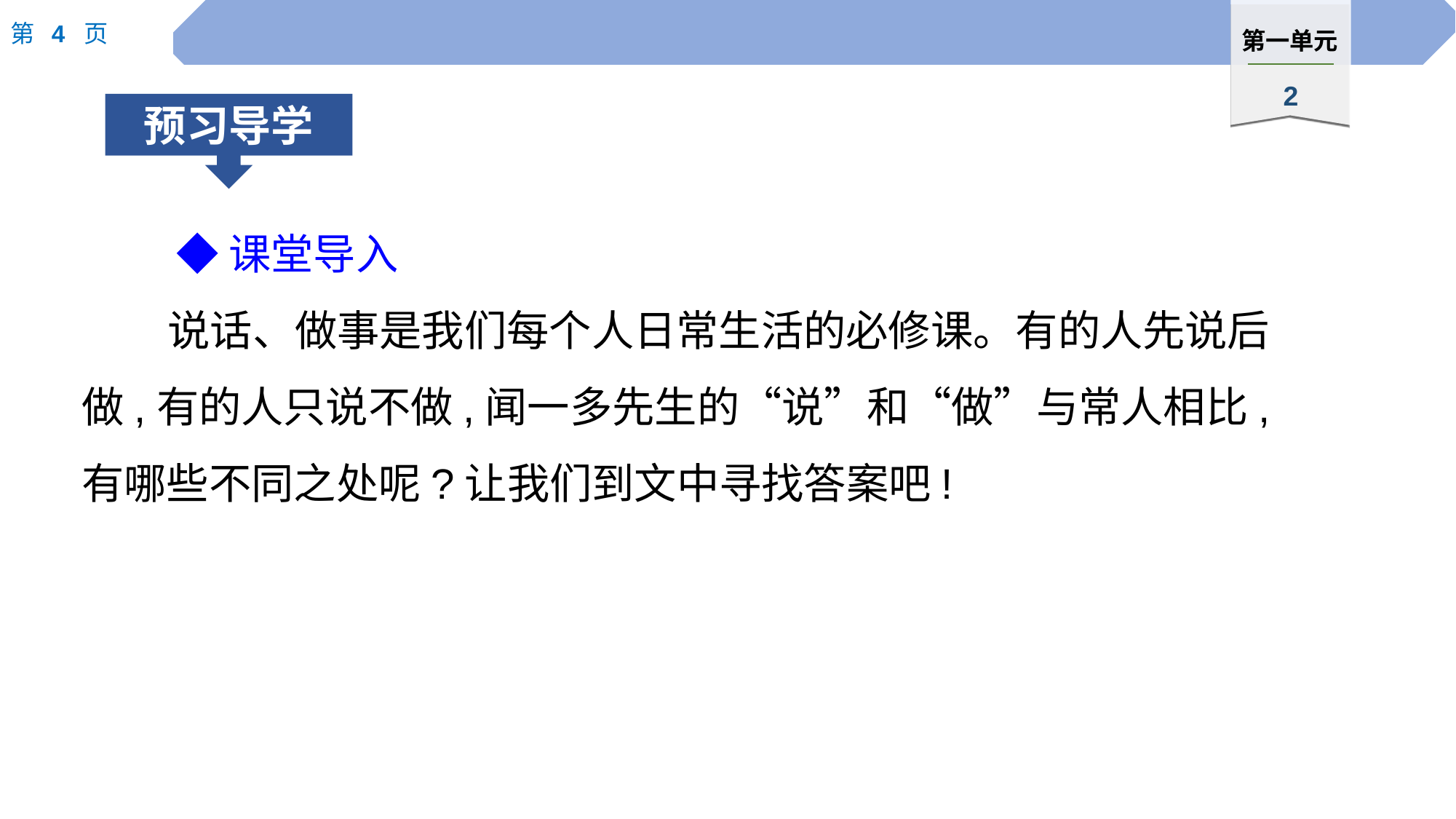

◆课堂导入

说话、做事是我们每个人日常生活的必修课。有的人先说后做,有的人只说不做,闻一多先生的“说”和“做”与常人相比,有哪些不同之处呢?让我们到文中寻找答案吧!